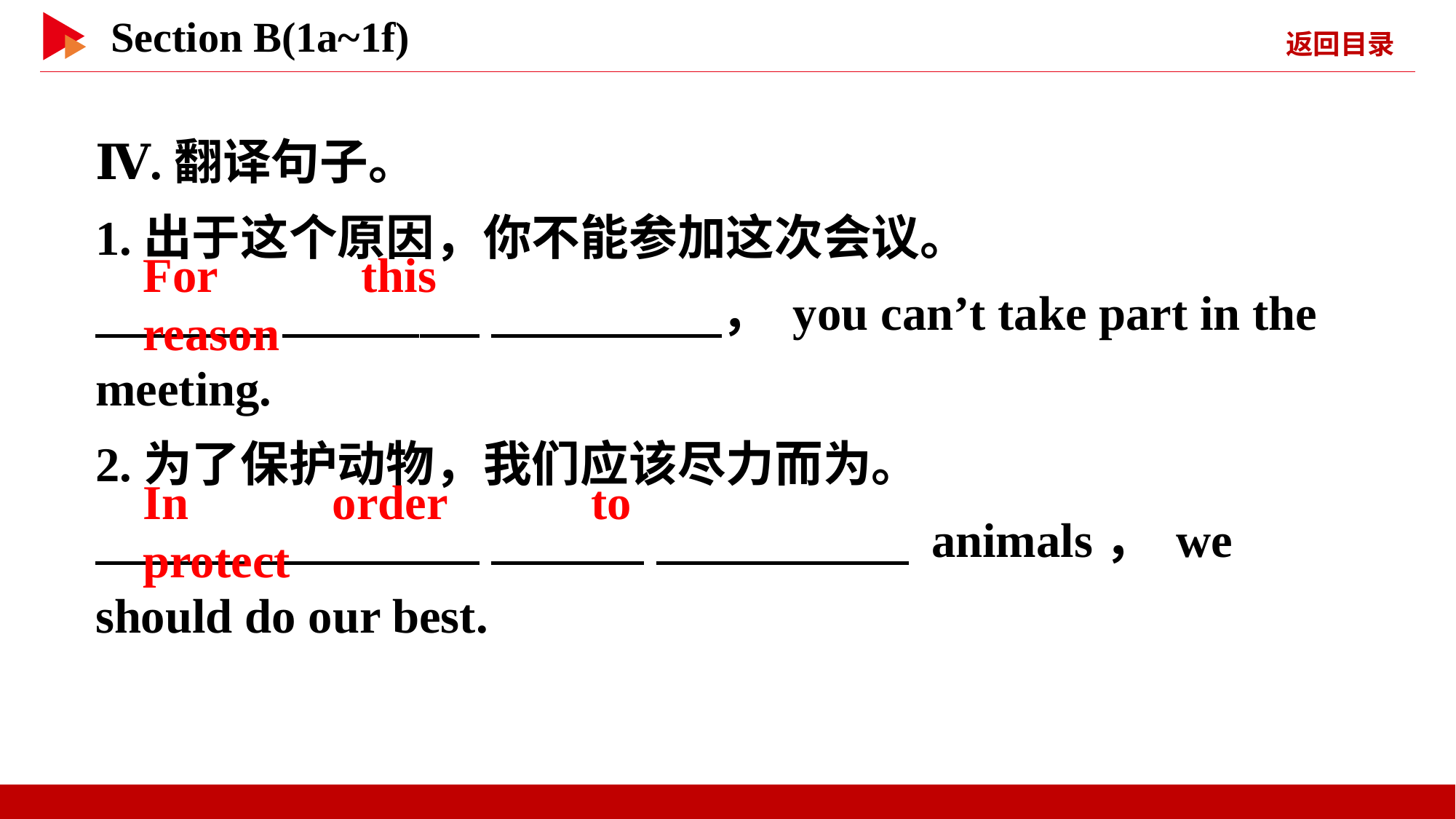

Ⅳ.翻译句子。
1.出于这个原因，你不能参加这次会议。
　       　 　         　 　            　， you can’t take part in the meeting.
2.为了保护动物，我们应该尽力而为。
　     　 　           　 　     　 　              　 animals， we should do our best.
For 　 　this 　 　reason
In 　 　order 　 　to 　 　protect